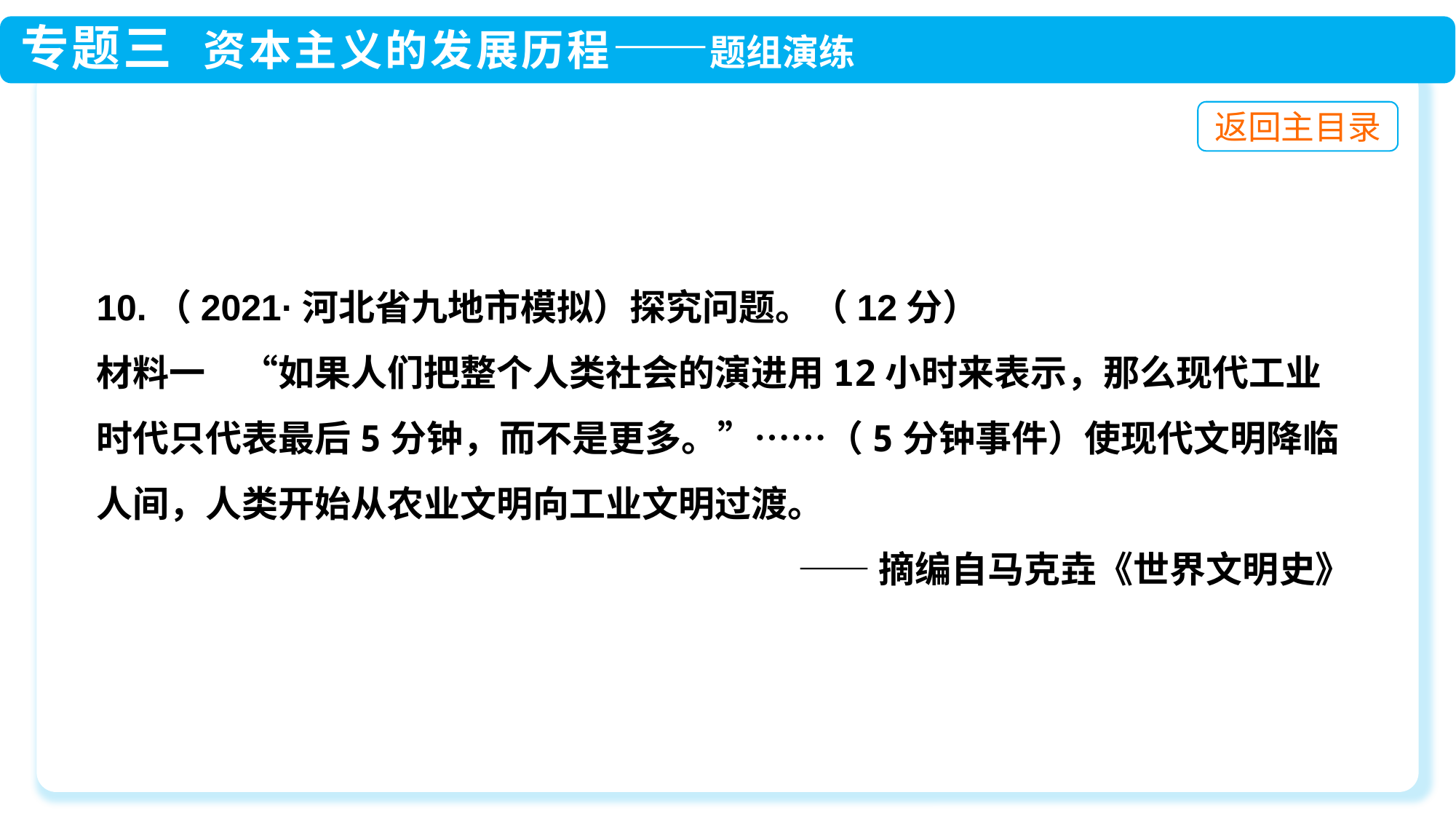

10.（2021·河北省九地市模拟）探究问题。（12分）
材料一　“如果人们把整个人类社会的演进用12小时来表示，那么现代工业时代只代表最后5分钟，而不是更多。”……（5分钟事件）使现代文明降临人间，人类开始从农业文明向工业文明过渡。
——摘编自马克垚《世界文明史》